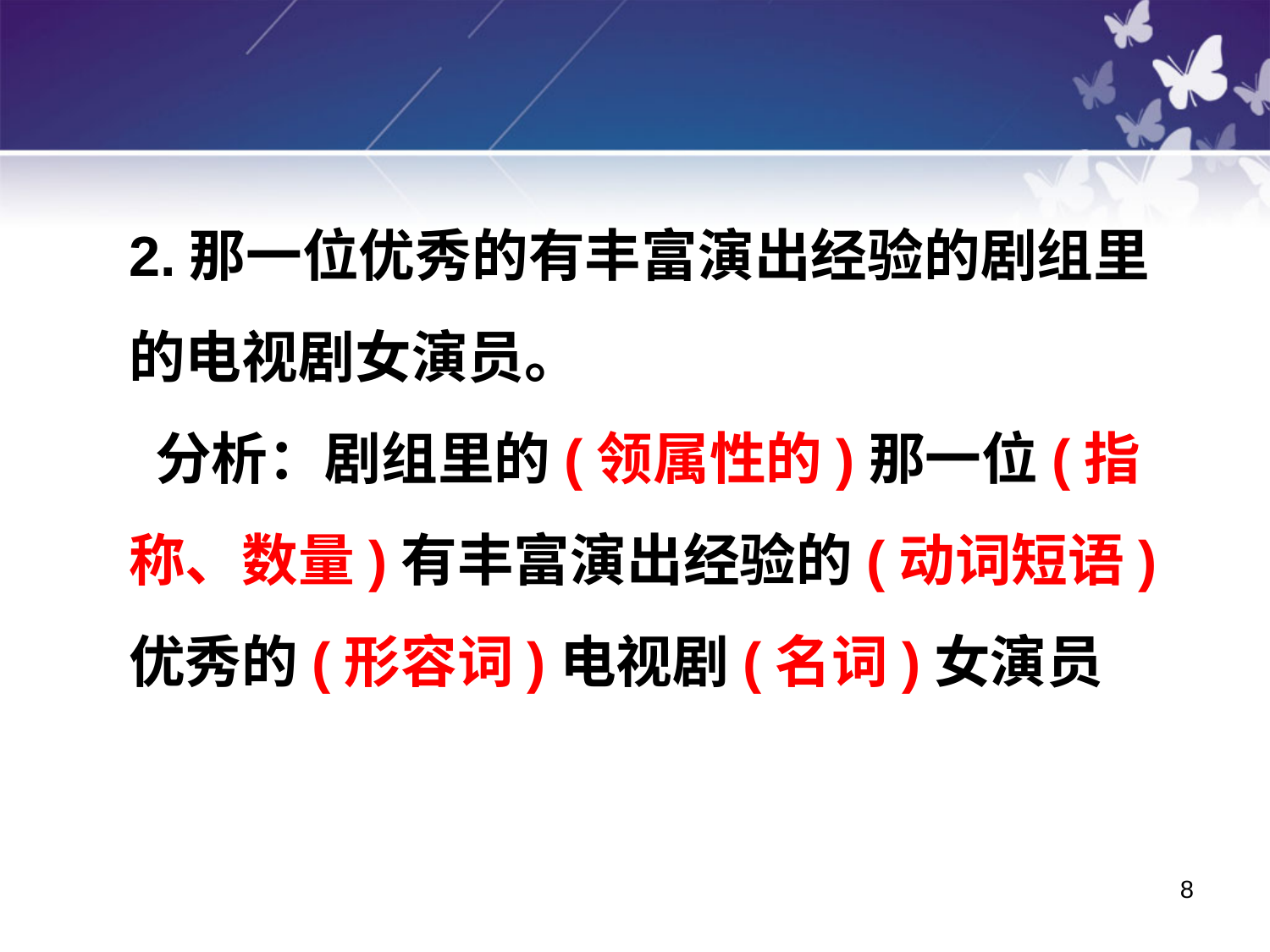

2.那一位优秀的有丰富演出经验的剧组里的电视剧女演员。
 分析：剧组里的(领属性的)那一位(指称、数量)有丰富演出经验的(动词短语)优秀的(形容词)电视剧(名词)女演员
8